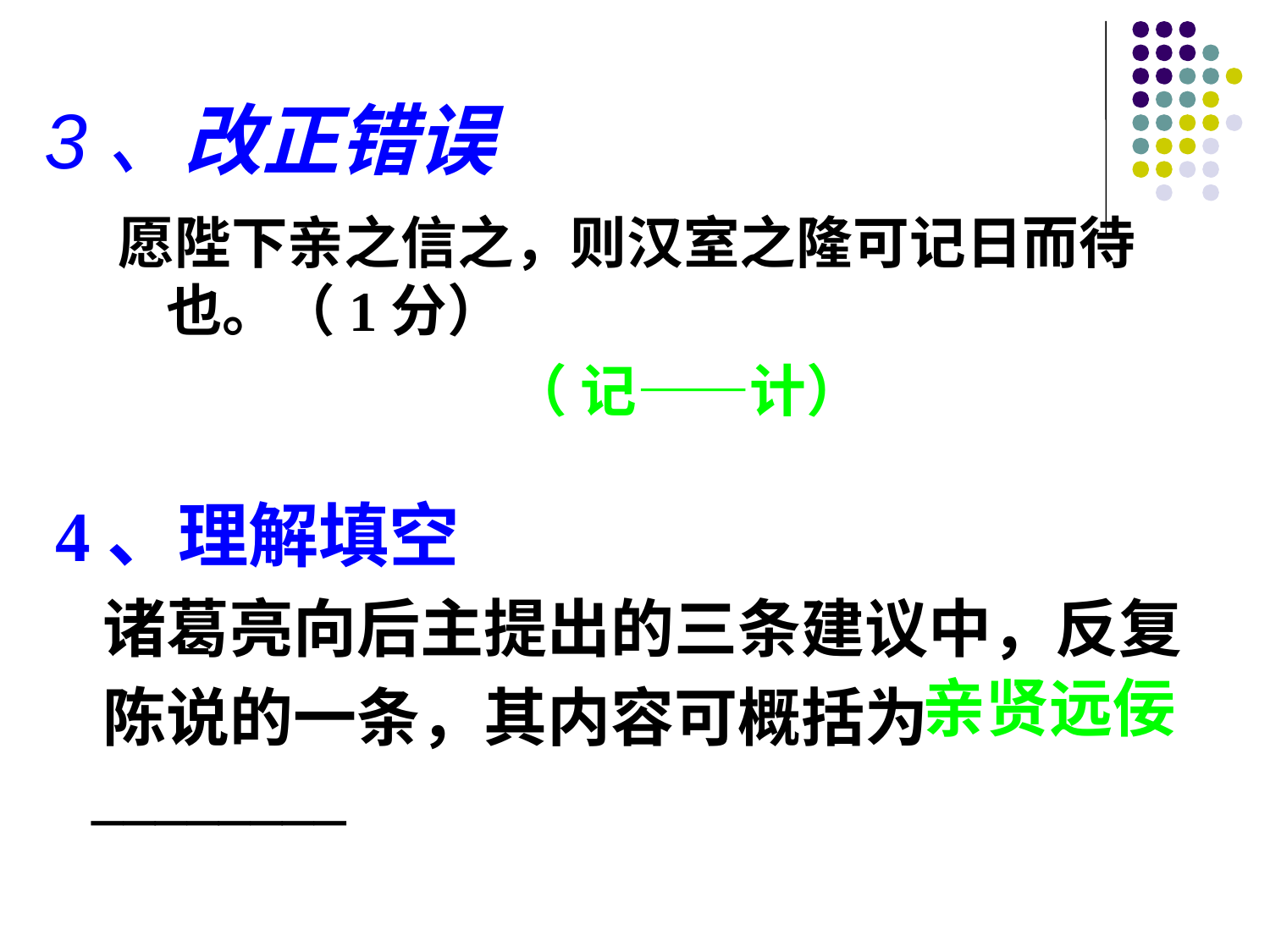

3、改正错误
愿陛下亲之信之，则汉室之隆可记日而待也。（1分）

（ 记——计）
4、理解填空
   诸葛亮向后主提出的三条建议中，反复
   陈说的一条，其内容可概括为________
亲贤远佞